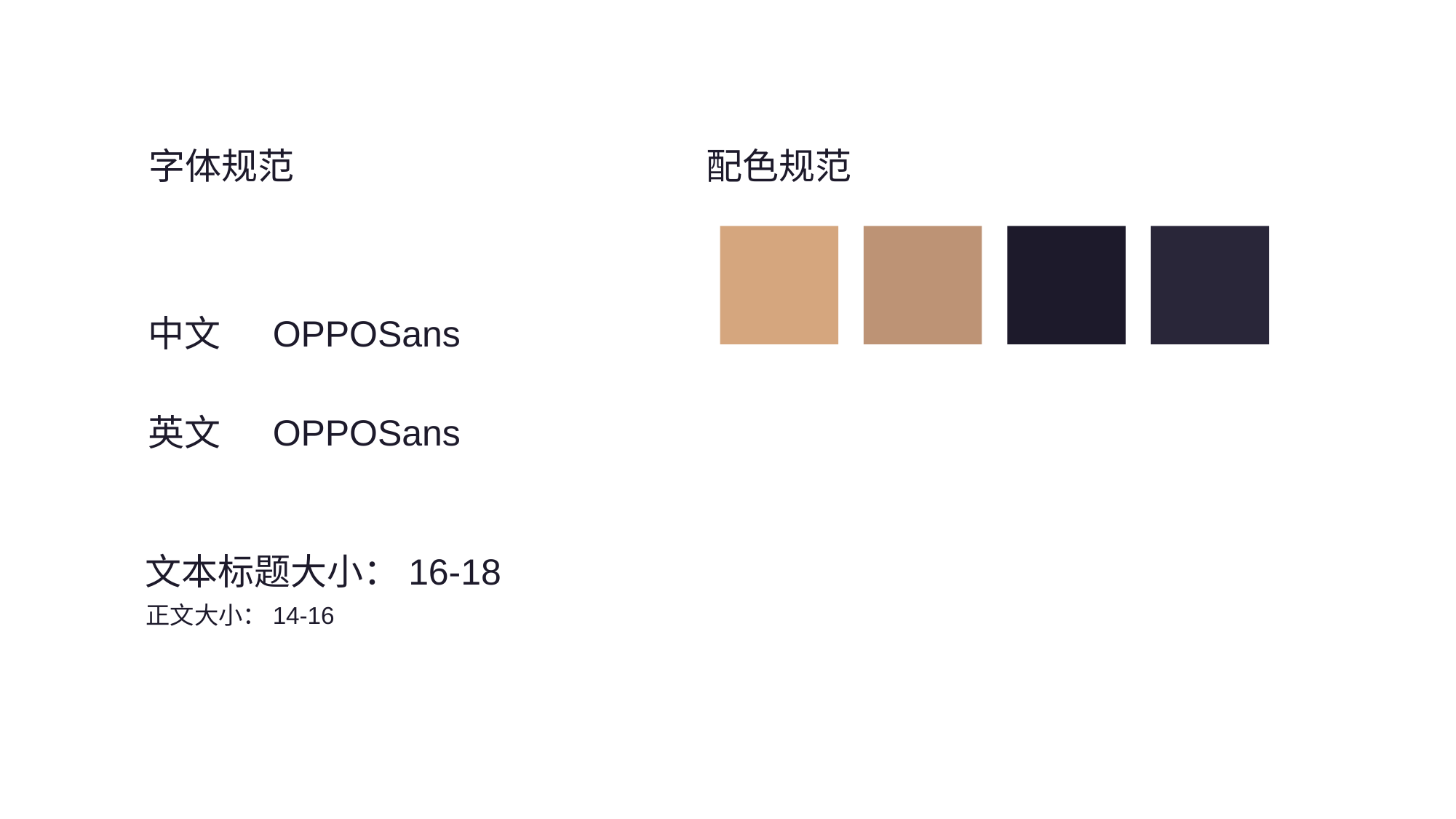

字体规范
配色规范

中文
OPPOSans
英文
OPPOSans
文本标题大小：16-18
正文大小：14-16